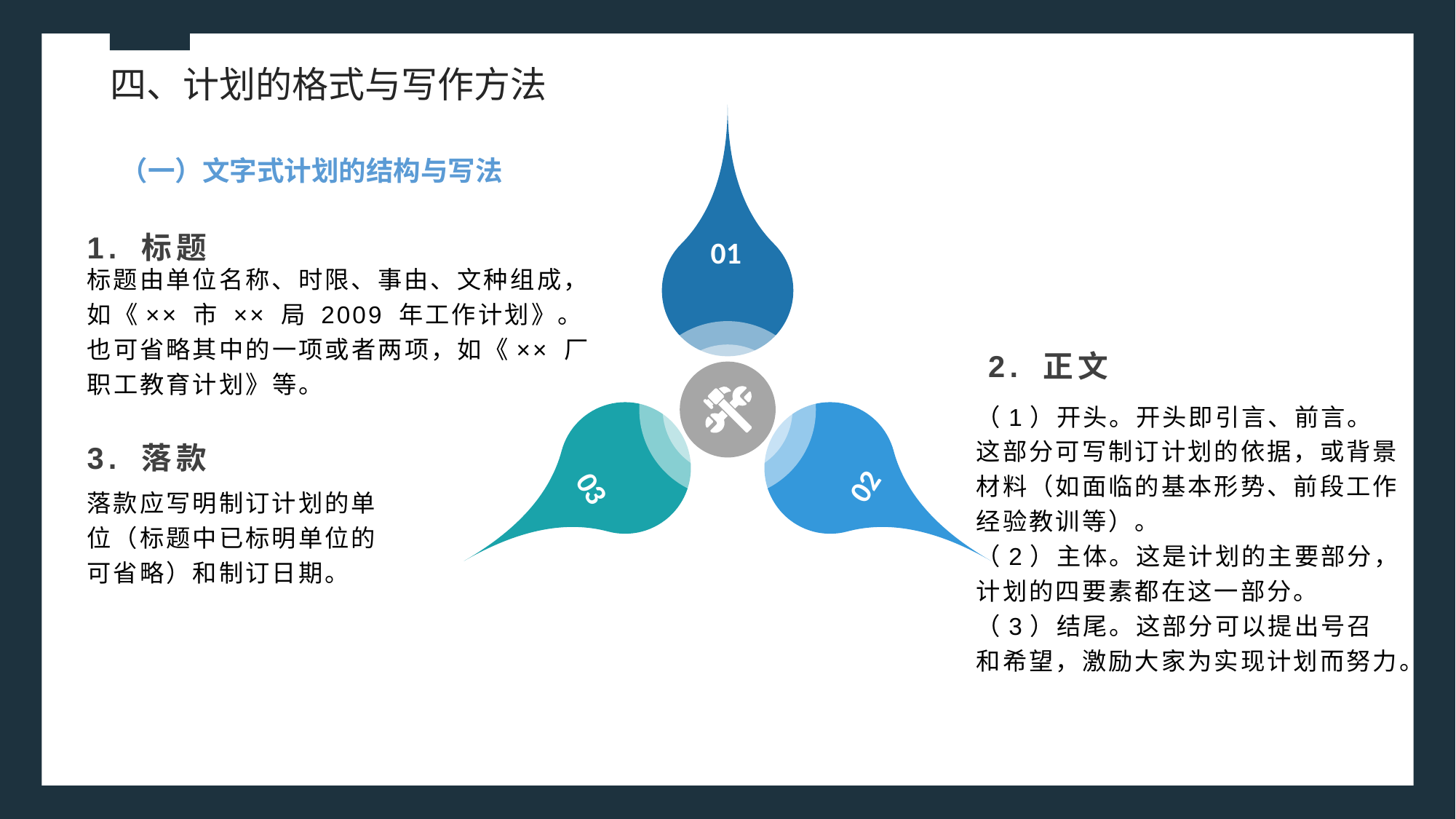

四、计划的格式与写作方法
（一）文字式计划的结构与写法
1. 标题

01
标题由单位名称、时限、事由、文种组成，如《×× 市 ×× 局 2009 年工作计划》。
也可省略其中的一项或者两项，如《×× 厂职工教育计划》等。

2. 正文

（1）开头。开头即引言、前言。这部分可写制订计划的依据，或背景材料（如面临的基本形势、前段工作经验教训等）。
（2）主体。这是计划的主要部分，计划的四要素都在这一部分。
（3）结尾。这部分可以提出号召和希望，激励大家为实现计划而努力。

3. 落款
02
03
落款应写明制订计划的单位（标题中已标明单位的可省略）和制订日期。